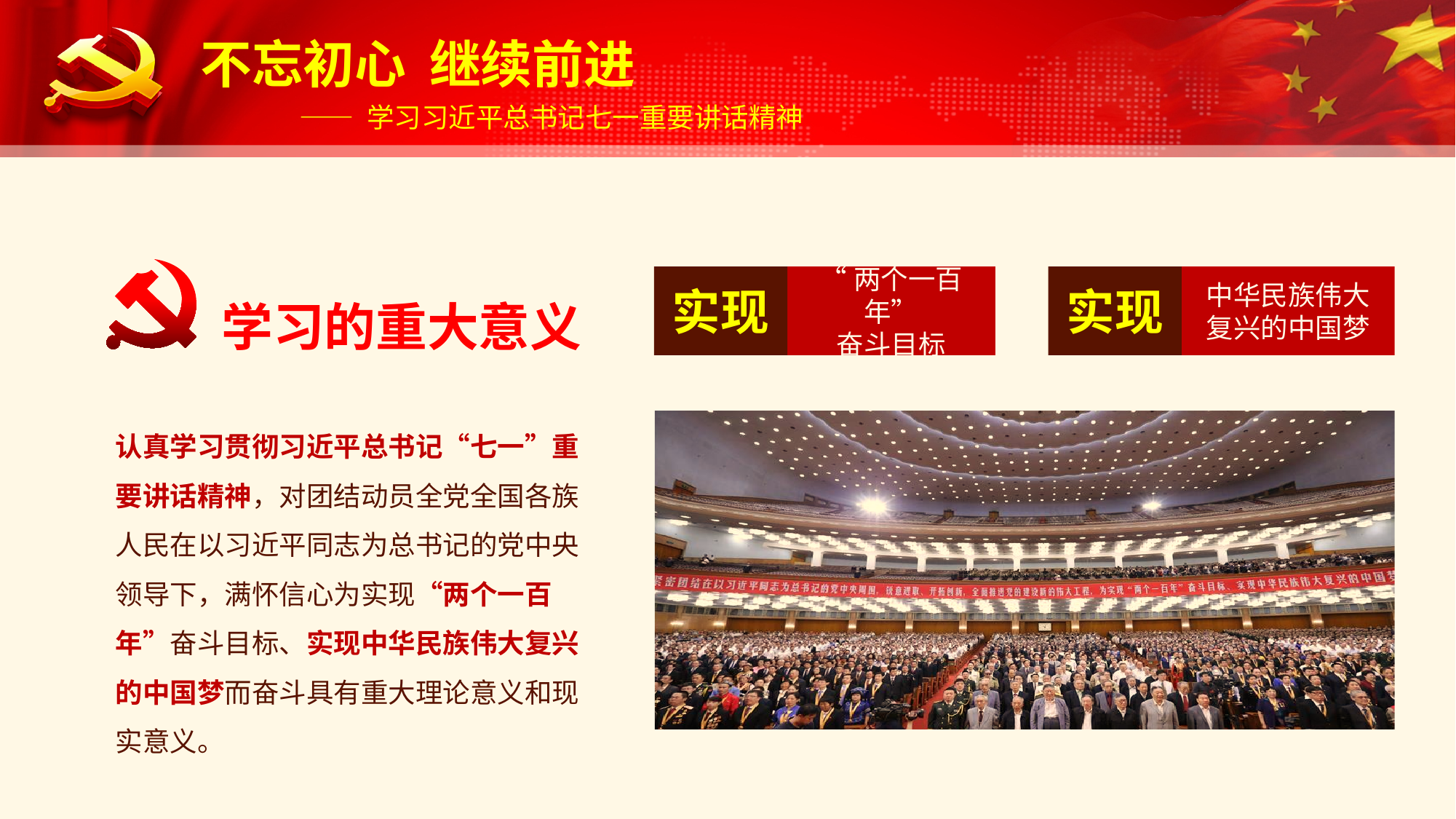

学习的重大意义

实现
“两个一百年”
奋斗目标
实现
中华民族伟大
复兴的中国梦
认真学习贯彻习近平总书记“七一”重要讲话精神，对团结动员全党全国各族人民在以习近平同志为总书记的党中央领导下，满怀信心为实现“两个一百年”奋斗目标、实现中华民族伟大复兴的中国梦而奋斗具有重大理论意义和现实意义。